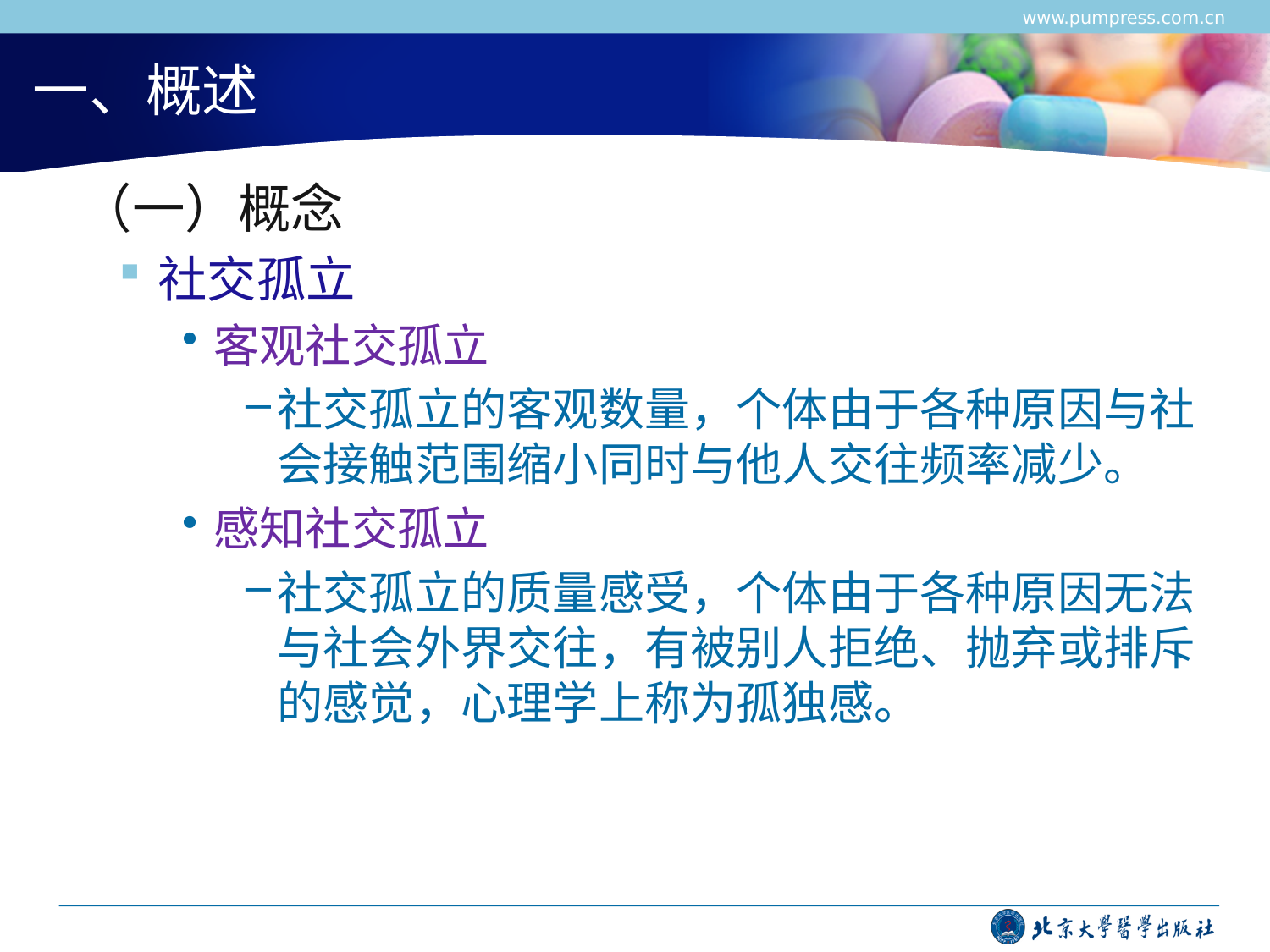

www.pumpress.com.cn
# 一、概述
 （一）概念
社交孤立
客观社交孤立
社交孤立的客观数量，个体由于各种原因与社会接触范围缩小同时与他人交往频率减少。
感知社交孤立
社交孤立的质量感受，个体由于各种原因无法与社会外界交往，有被别人拒绝、抛弃或排斥的感觉，心理学上称为孤独感。